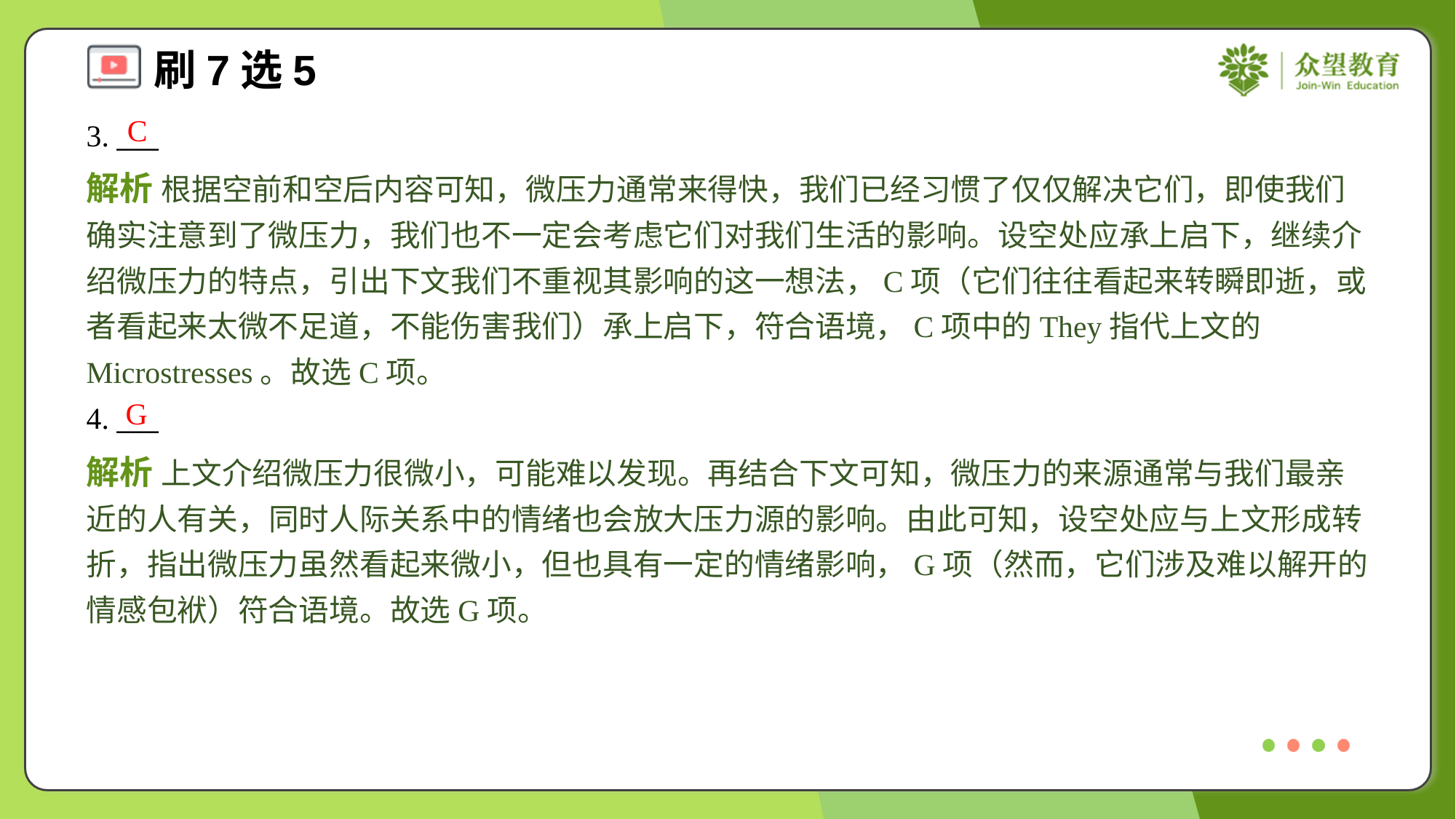

C
3. ___
解析 根据空前和空后内容可知，微压力通常来得快，我们已经习惯了仅仅解决它们，即使我们确实注意到了微压力，我们也不一定会考虑它们对我们生活的影响。设空处应承上启下，继续介绍微压力的特点，引出下文我们不重视其影响的这一想法，C项（它们往往看起来转瞬即逝，或者看起来太微不足道，不能伤害我们）承上启下，符合语境，C项中的They指代上文的Microstresses。故选C项。
G
4. ___
解析 上文介绍微压力很微小，可能难以发现。再结合下文可知，微压力的来源通常与我们最亲近的人有关，同时人际关系中的情绪也会放大压力源的影响。由此可知，设空处应与上文形成转折，指出微压力虽然看起来微小，但也具有一定的情绪影响，G项（然而，它们涉及难以解开的情感包袱）符合语境。故选G项。